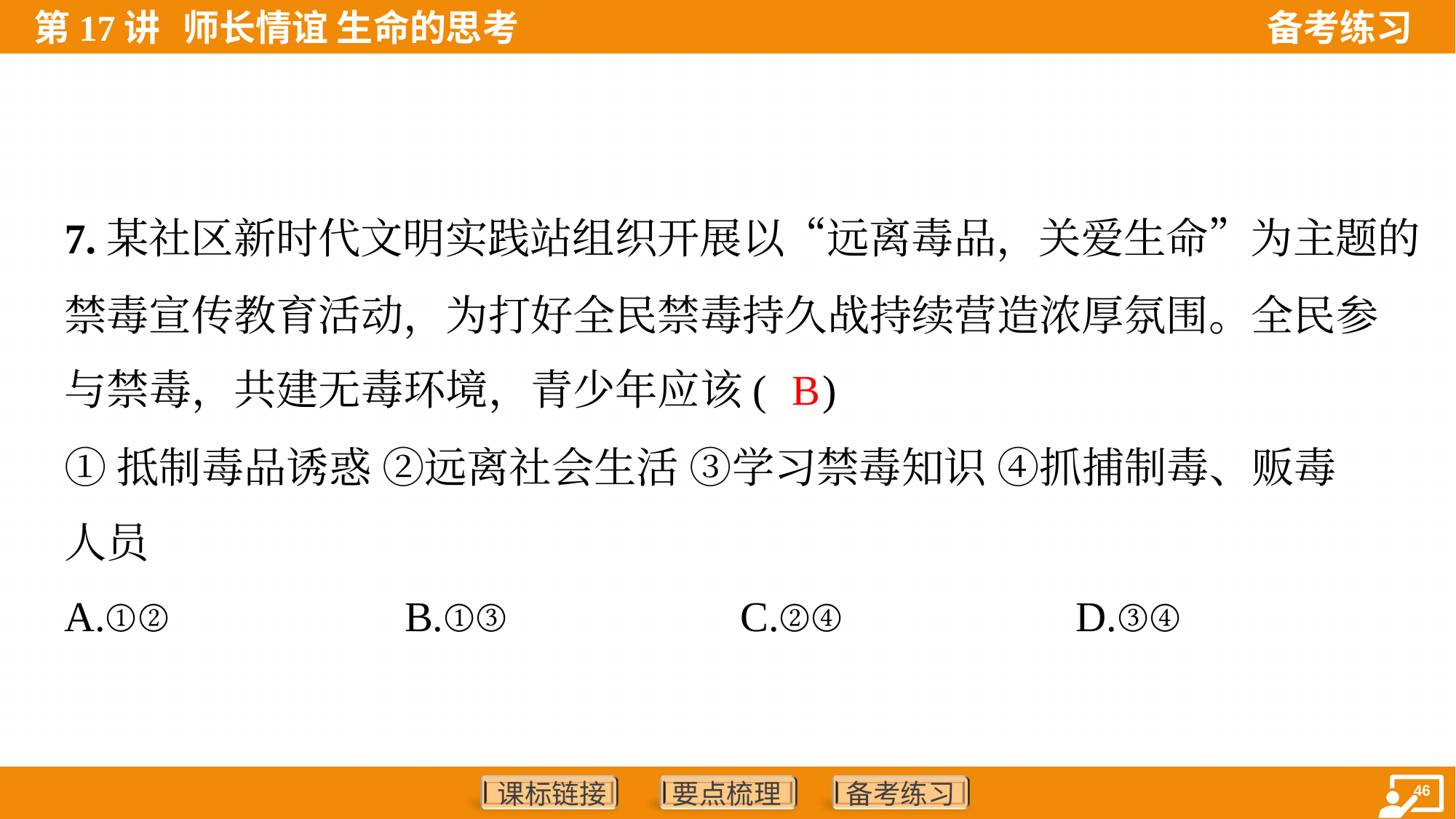

7.某社区新时代文明实践站组织开展以“远离毒品，关爱生命”为主题的
禁毒宣传教育活动，为打好全民禁毒持久战持续营造浓厚氛围。全民参
与禁毒，共建无毒环境，青少年应该(     )
B
①抵制毒品诱惑 ②远离社会生活 ③学习禁毒知识 ④抓捕制毒、贩毒
人员
A.①②	B.①③	C.②④	D.③④